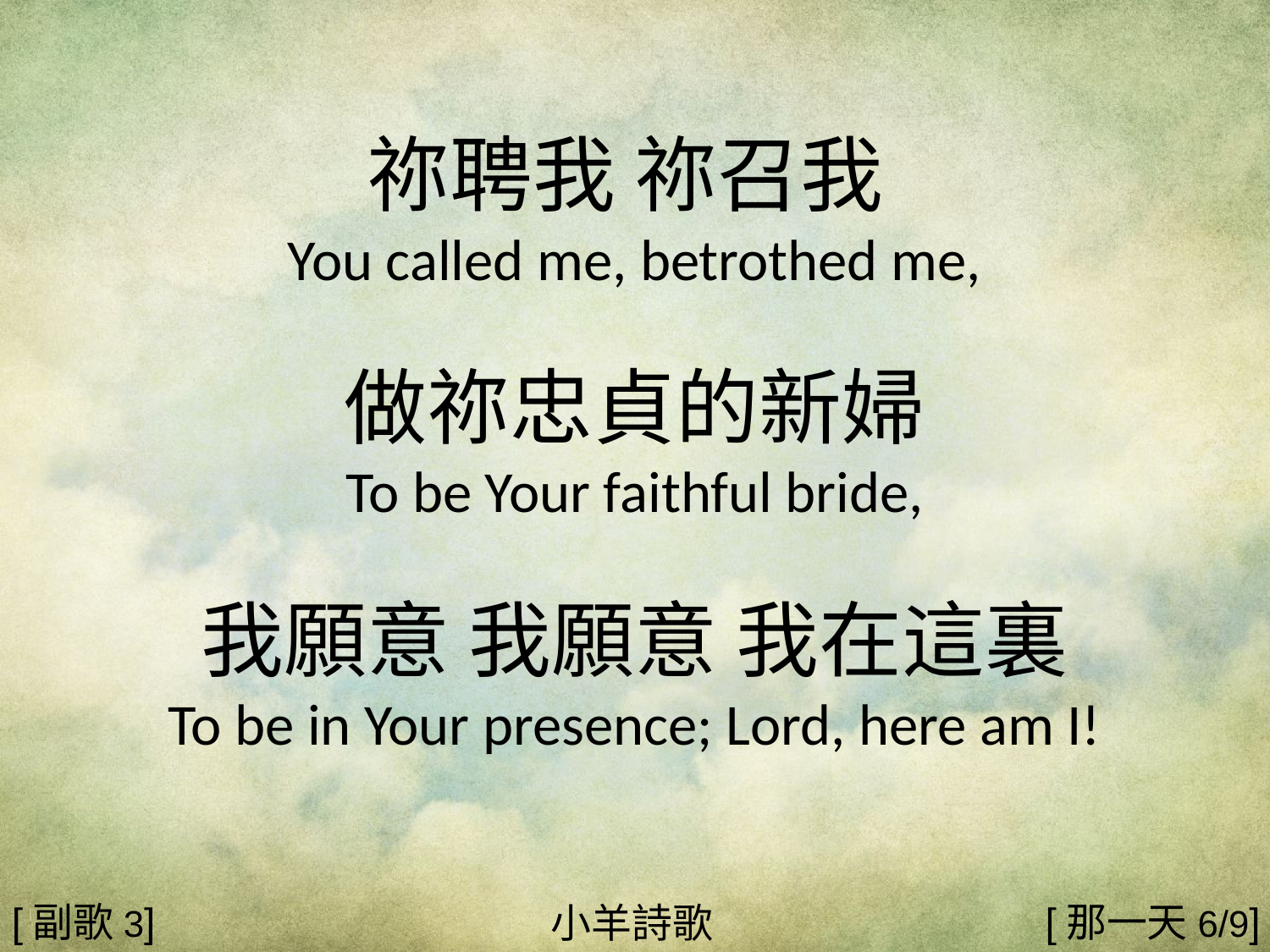

祢聘我 祢召我
You called me, betrothed me,

做祢忠貞的新婦
To be Your faithful bride,

我願意 我願意 我在這裏
To be in Your presence; Lord, here am I!
#

[副歌3]
[那一天6/9]
小羊詩歌